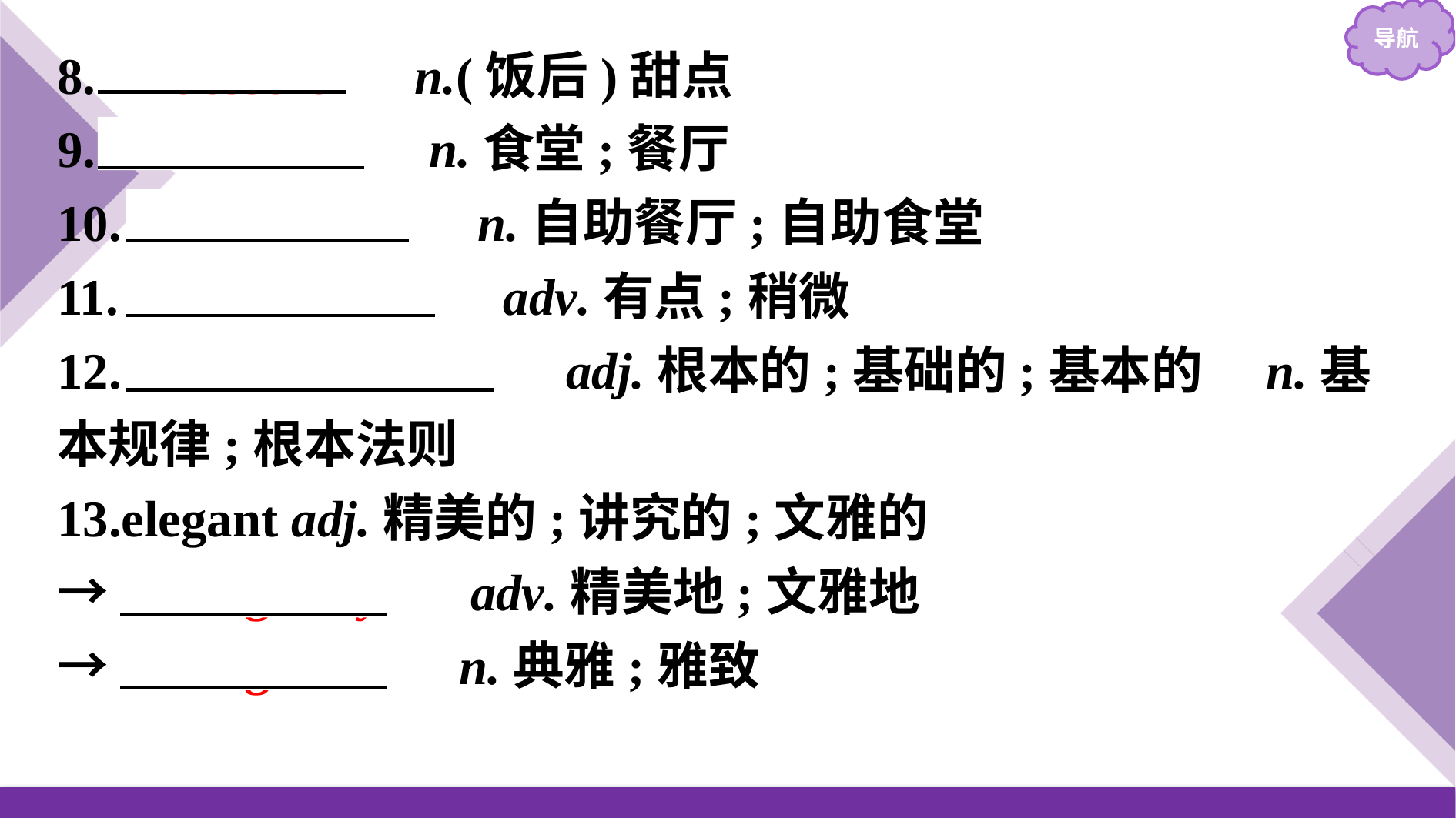

8.　dessert　 n.(饭后)甜点
9.　canteen　 n.食堂;餐厅
10.　cafeteria　 n.自助餐厅;自助食堂
11.　somewhat　 adv.有点;稍微
12.　fundamental　 adj.根本的;基础的;基本的　n.基本规律;根本法则
13.elegant adj.精美的;讲究的;文雅的
→　elegantly　 adv.精美地;文雅地
→　elegance　 n.典雅;雅致